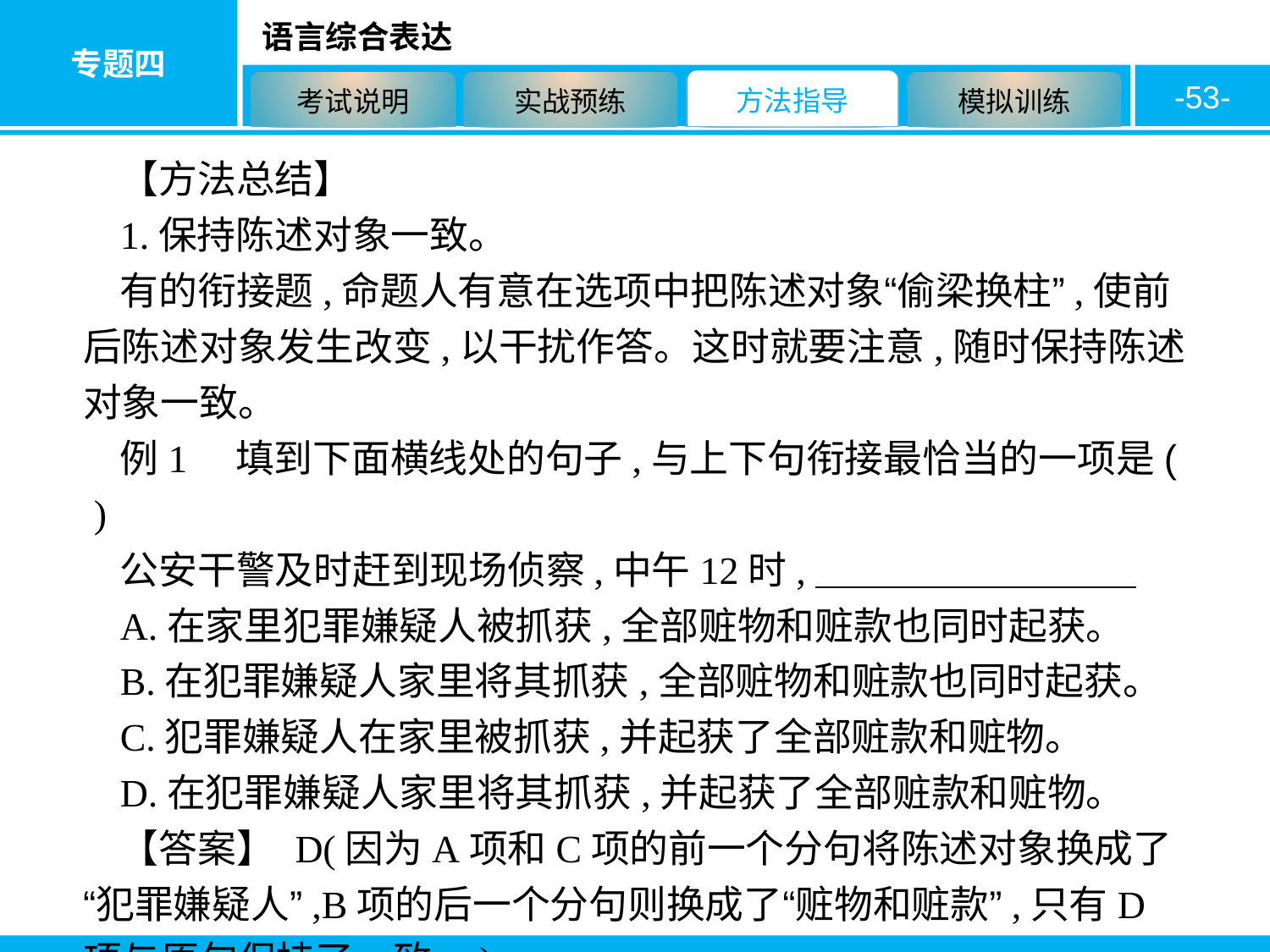

-53-
【方法总结】
1.保持陈述对象一致。
有的衔接题,命题人有意在选项中把陈述对象“偷梁换柱”,使前后陈述对象发生改变,以干扰作答。这时就要注意,随时保持陈述对象一致。
例1　填到下面横线处的句子,与上下句衔接最恰当的一项是(  )
公安干警及时赶到现场侦察,中午12时,
A.在家里犯罪嫌疑人被抓获,全部赃物和赃款也同时起获。
B.在犯罪嫌疑人家里将其抓获,全部赃物和赃款也同时起获。
C.犯罪嫌疑人在家里被抓获,并起获了全部赃款和赃物。
D.在犯罪嫌疑人家里将其抓获,并起获了全部赃款和赃物。
【答案】 D(因为A项和C项的前一个分句将陈述对象换成了“犯罪嫌疑人”,B项的后一个分句则换成了“赃物和赃款”,只有D项与原句保持了一致。)